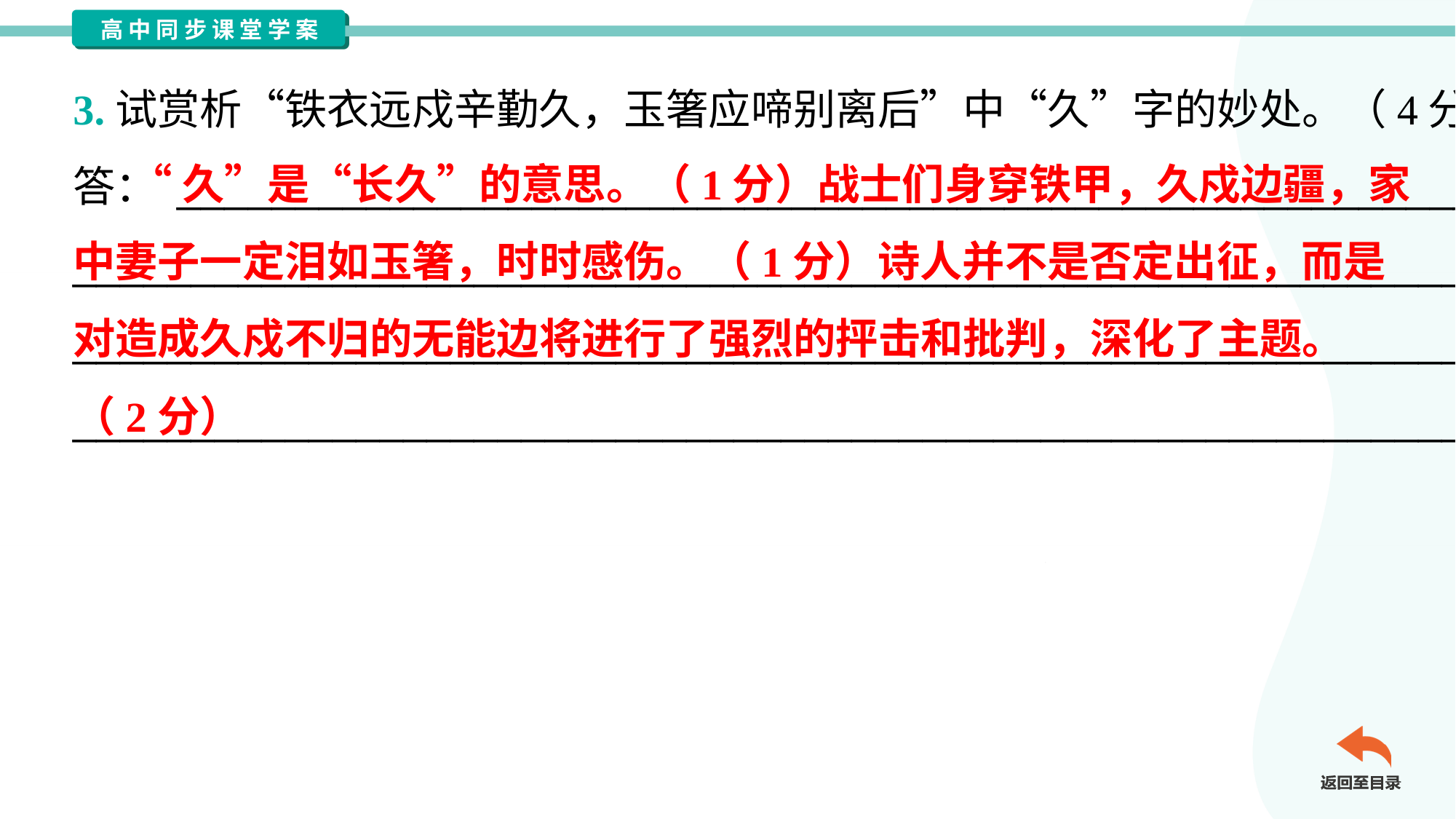

3.试赏析“铁衣远戍辛勤久，玉箸应啼别离后”中“久”字的妙处。（4分）
答： ________________________________________________________
_____________________________________________________________
_____________________________________________________________
_____________________________________________________________
      “久”是“长久”的意思。（1分）战士们身穿铁甲，久戍边疆，家
中妻子一定泪如玉箸，时时感伤。（1分）诗人并不是否定出征，而是
对造成久戍不归的无能边将进行了强烈的抨击和批判，深化了主题。
（2分）